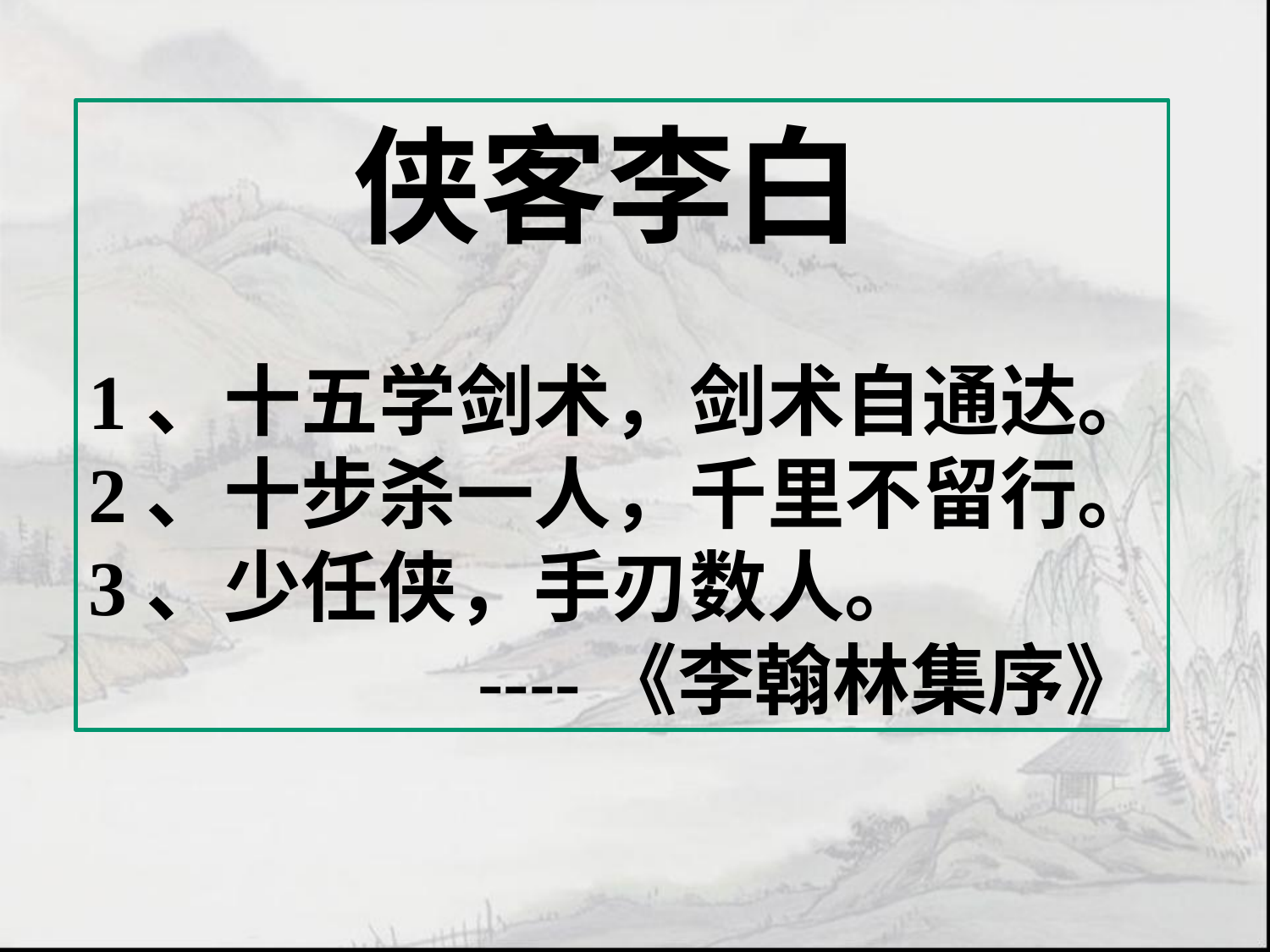

侠客李白

1、十五学剑术，剑术自通达。
2、十步杀一人，千里不留行。
3、少任侠，手刃数人。
                    ----《李翰林集序》